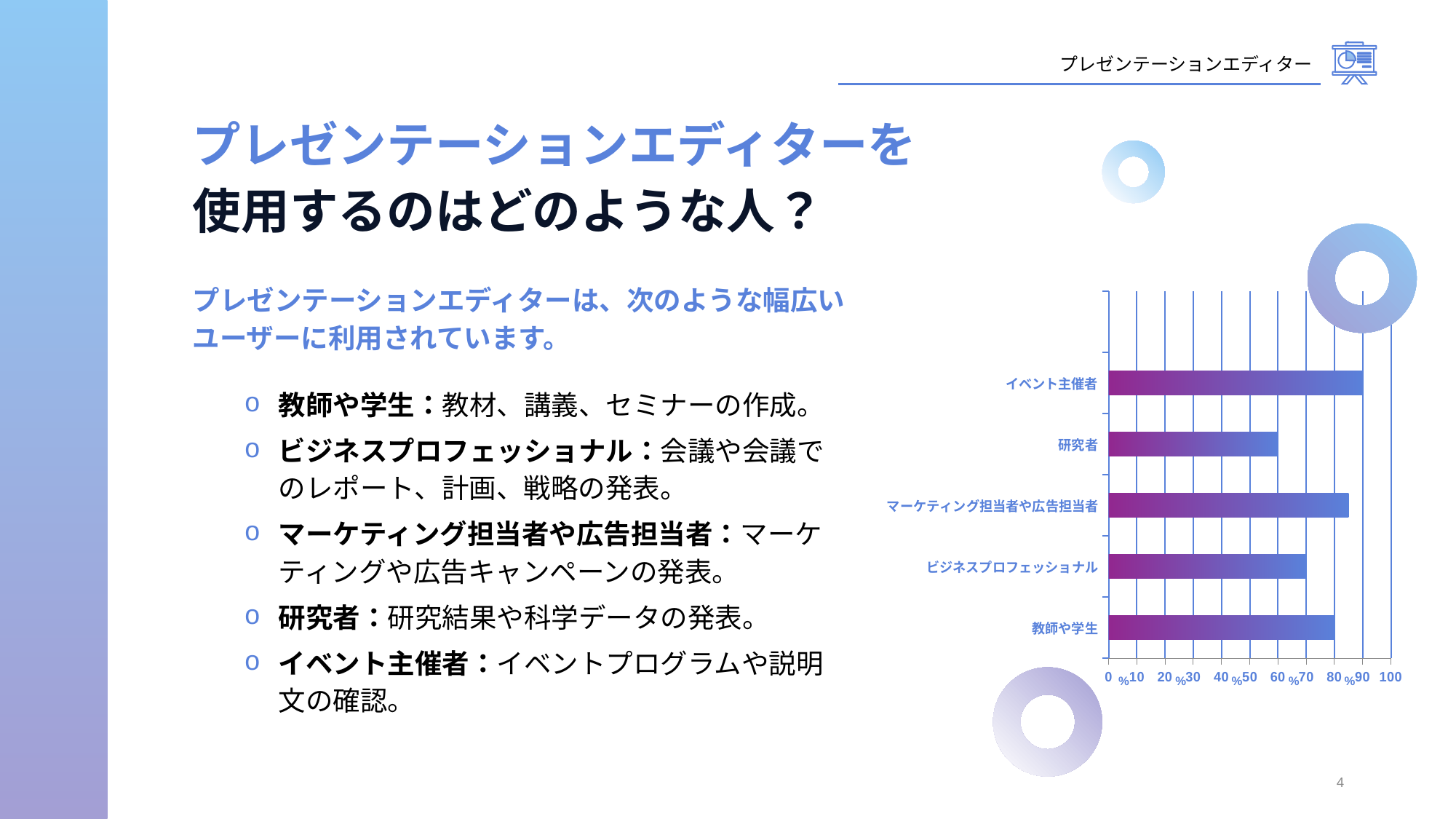

# プレゼンテーションエディターを 使用するのはどのような人？

### Chart

| Category |  |  |  |
|---|---|---|---|
| 教師や学生 | 80.0 | None | None |
| ビジネスプロフェッショナル | 70.0 | None | None |
| マーケティング担当者や広告担当者 | 85.0 | None | None |
| 研究者 | 60.0 | None | None |
| イベント主催者 | 90.0 | None | None |
|  | None | None | None |
プレゼンテーションエディターは、次のような幅広いユーザーに利用されています。
教師や学生：教材、講義、セミナーの作成。
ビジネスプロフェッショナル：会議や会議でのレポート、計画、戦略の発表。
マーケティング担当者や広告担当者：マーケティングや広告キャンペーンの発表。
研究者：研究結果や科学データの発表。
イベント主催者：イベントプログラムや説明文の確認。

%
%
%
%
%

4